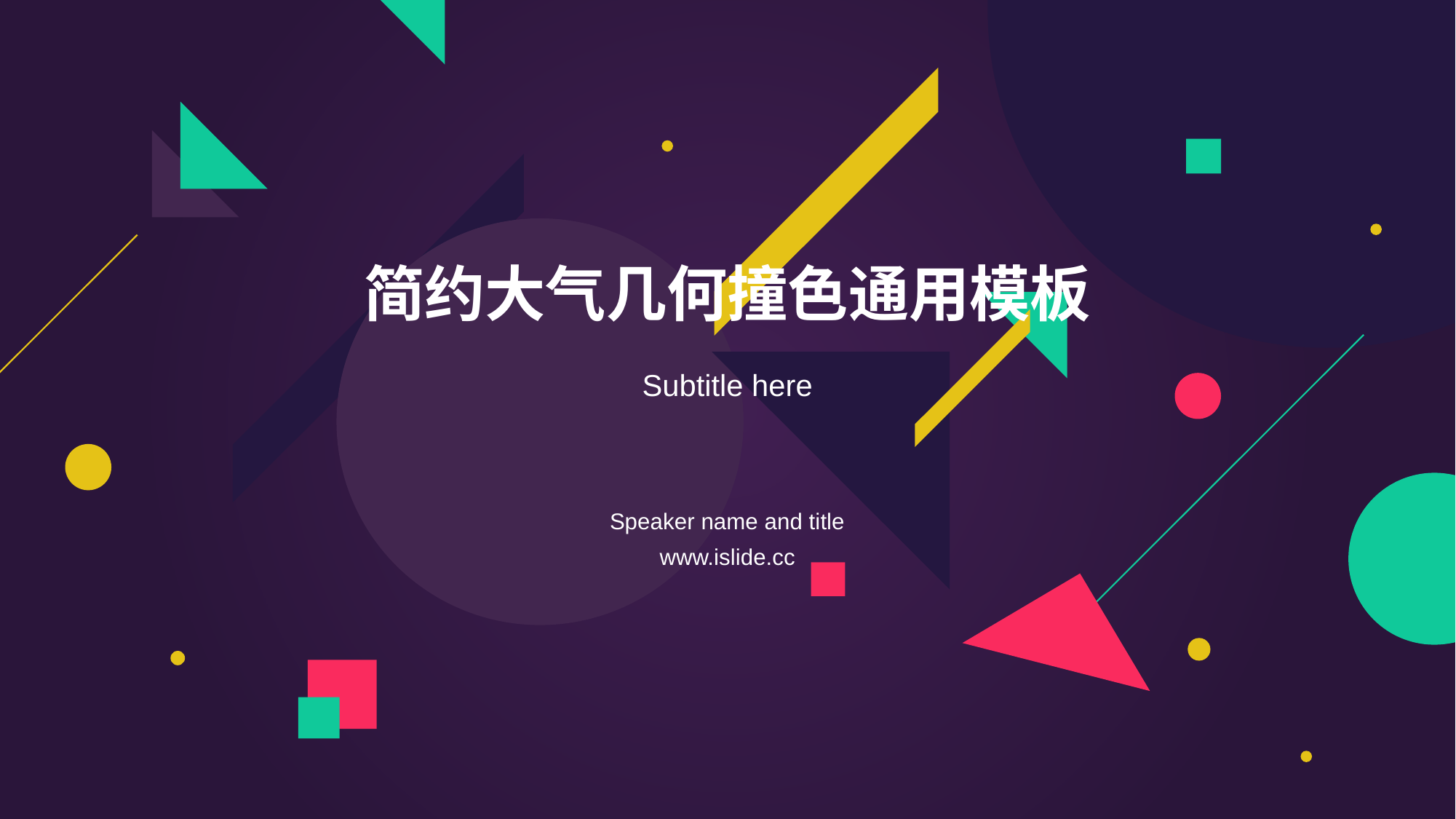

# 简约大气几何撞色通用模板
Subtitle here
Speaker name and title
www.islide.cc